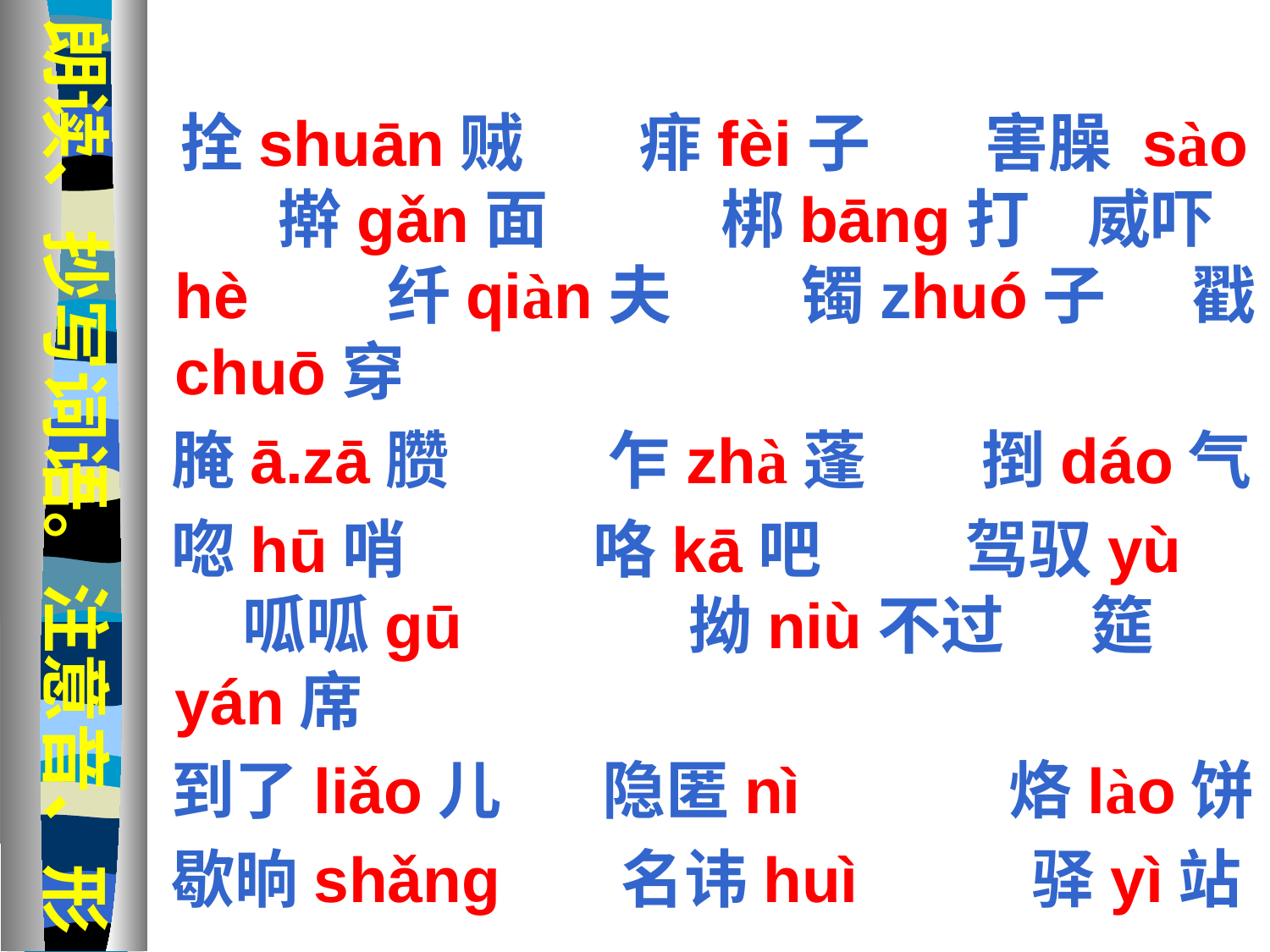

朗读、抄写词语。注意音、形
   拴shuān贼        痱fèi子        害臊 sào      擀gǎn面            梆bāng打    威吓hè       纤qiàn夫         镯zhuó子      戳chuō穿
  腌ā.zā臜           乍zhà蓬        捯dáo气
  唿hū哨             咯kā吧          驾驭yù        呱呱gū            拗niù不过      筵yán席
  到了liǎo儿       隐匿nì           烙lào饼
  歇晌shǎng      名讳huì         驿yì站